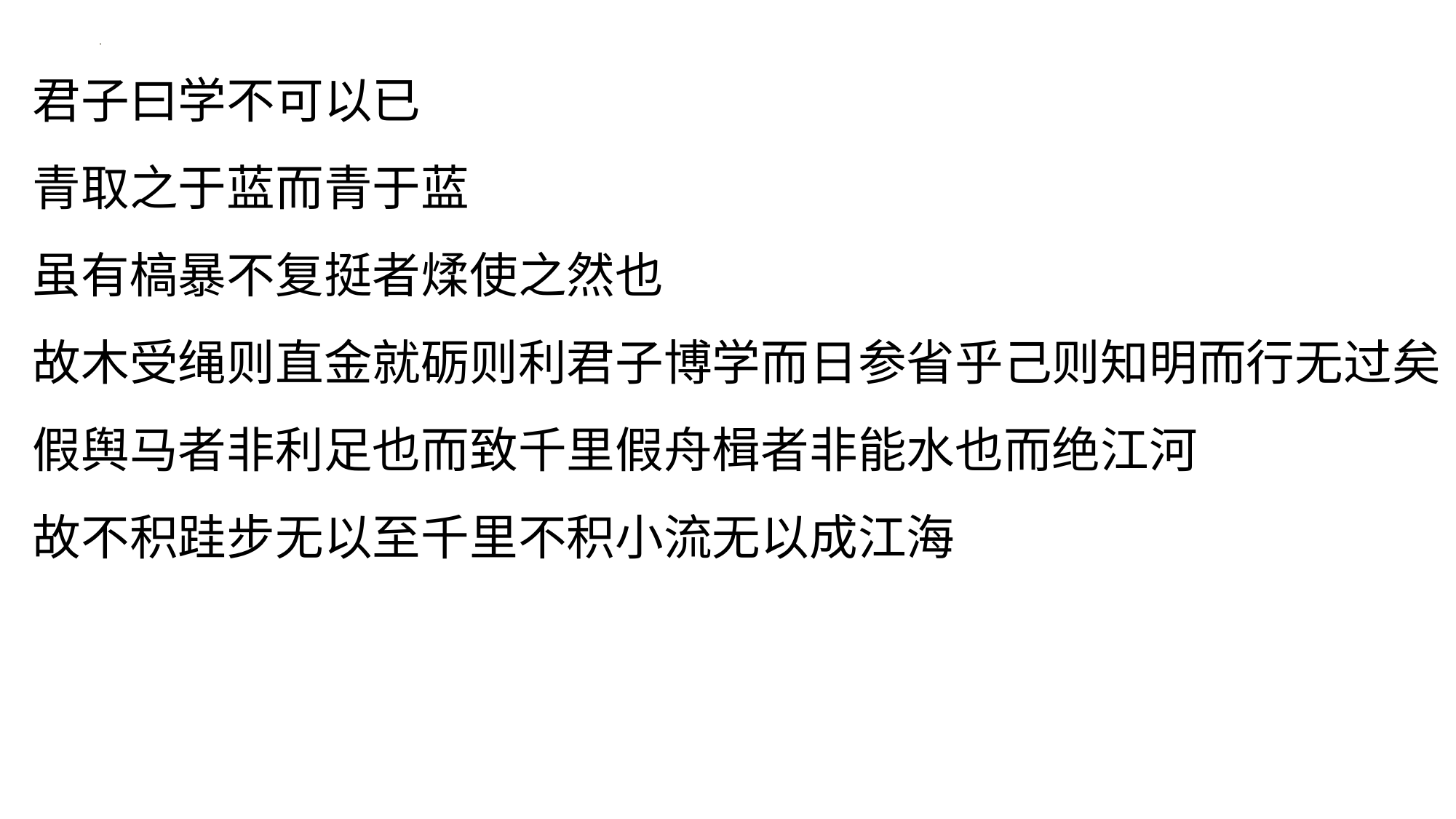

君子曰学不可以已
青取之于蓝而青于蓝
虽有槁暴不复挺者煣使之然也
故木受绳则直金就砺则利君子博学而日参省乎己则知明而行无过矣
假舆马者非利足也而致千里假舟楫者非能水也而绝江河
故不积跬步无以至千里不积小流无以成江海